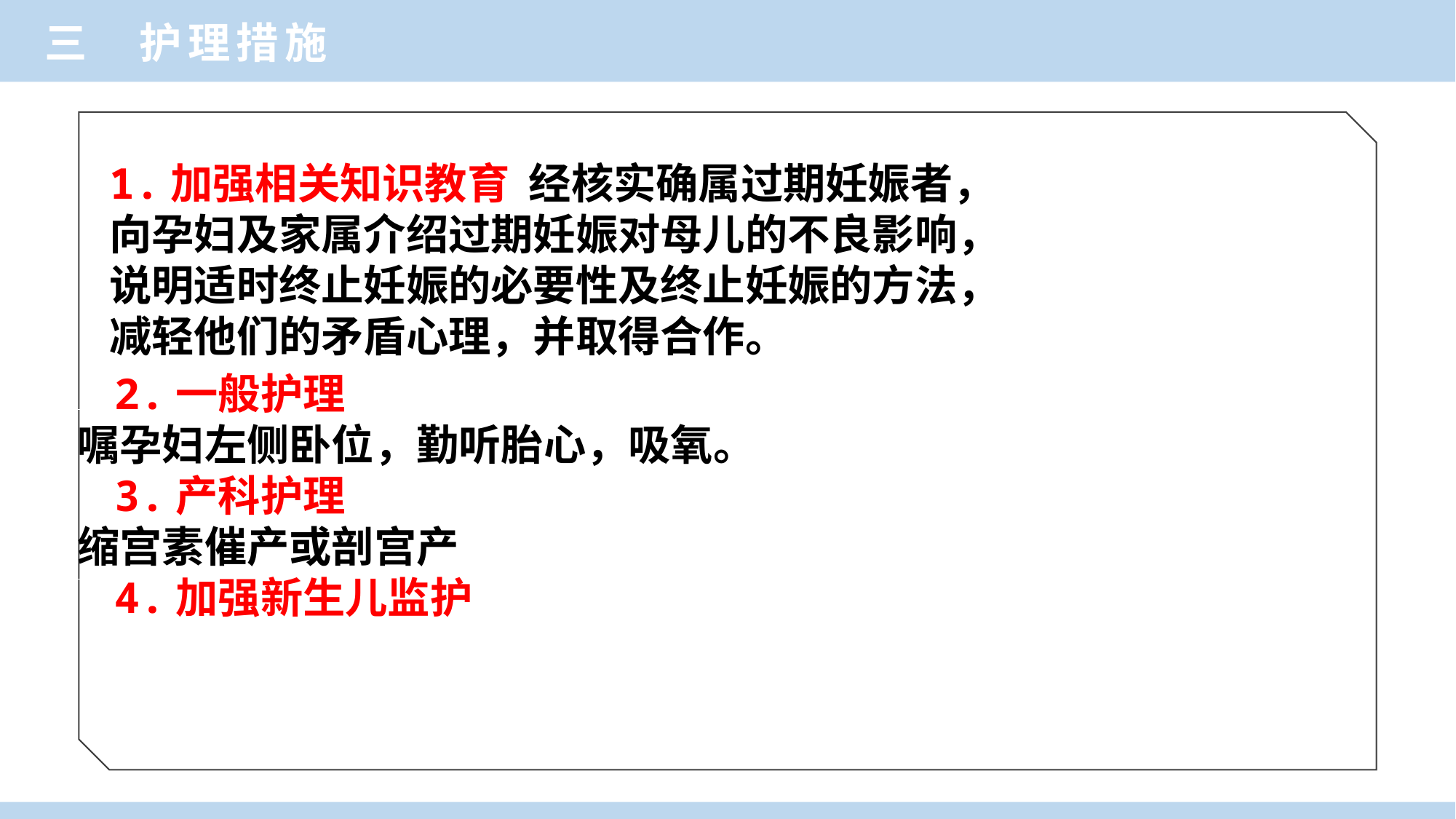

三   护理措施

1.加强相关知识教育  经核实确属过期妊娠者，
向孕妇及家属介绍过期妊娠对母儿的不良影响，
说明适时终止妊娠的必要性及终止妊娠的方法，
减轻他们的矛盾心理，并取得合作。
   2.一般护理
   嘱孕妇左侧卧位，勤听胎心，吸氧。
   3.产科护理
   缩宫素催产或剖宫产
   4.加强新生儿监护